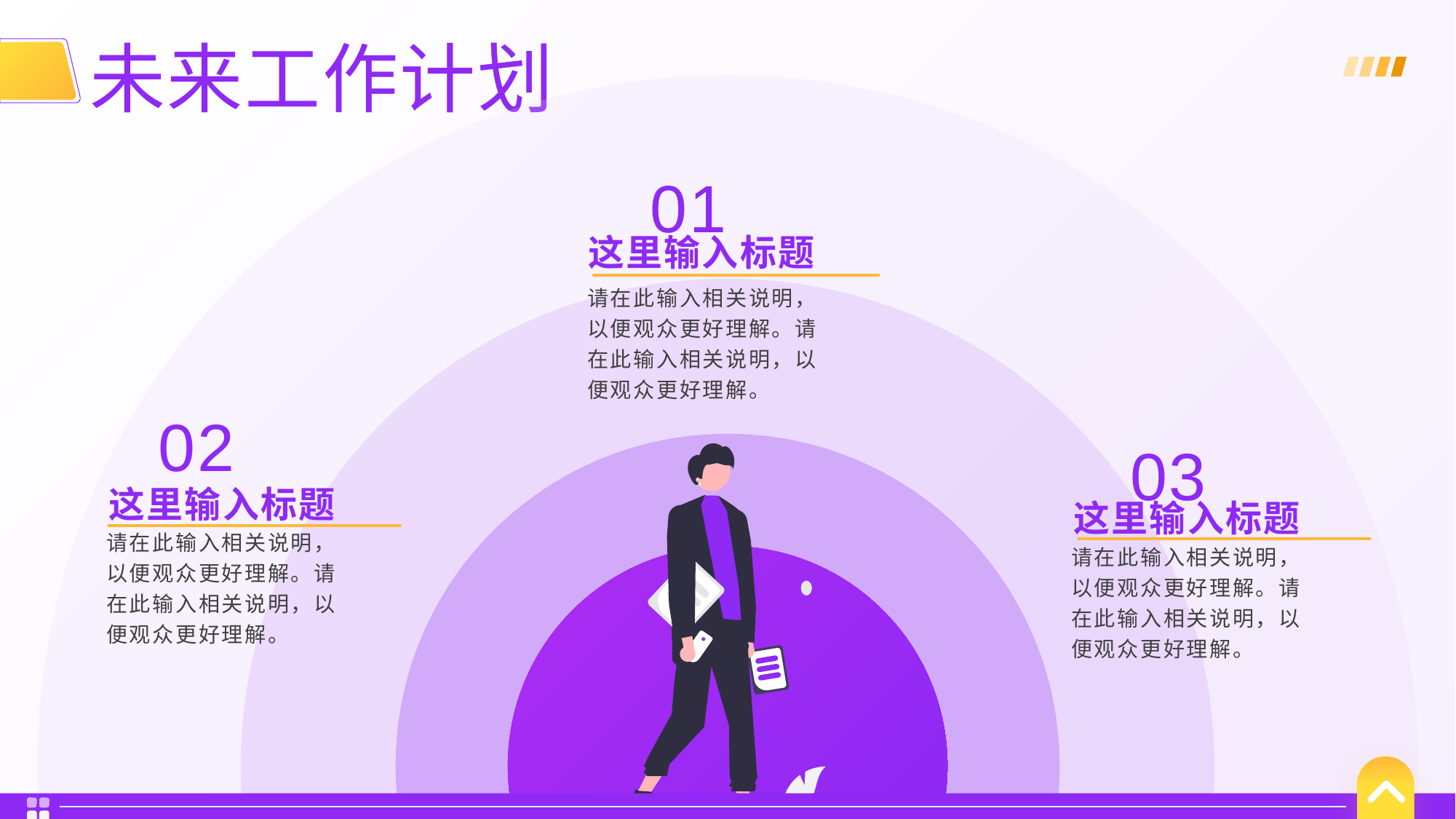

未来工作计划

01

这里输入标题
请在此输入相关说明，以便观众更好理解。请在此输入相关说明，以便观众更好理解。

02

03

这里输入标题
这里输入标题
请在此输入相关说明，以便观众更好理解。请在此输入相关说明，以便观众更好理解。

请在此输入相关说明，以便观众更好理解。请在此输入相关说明，以便观众更好理解。